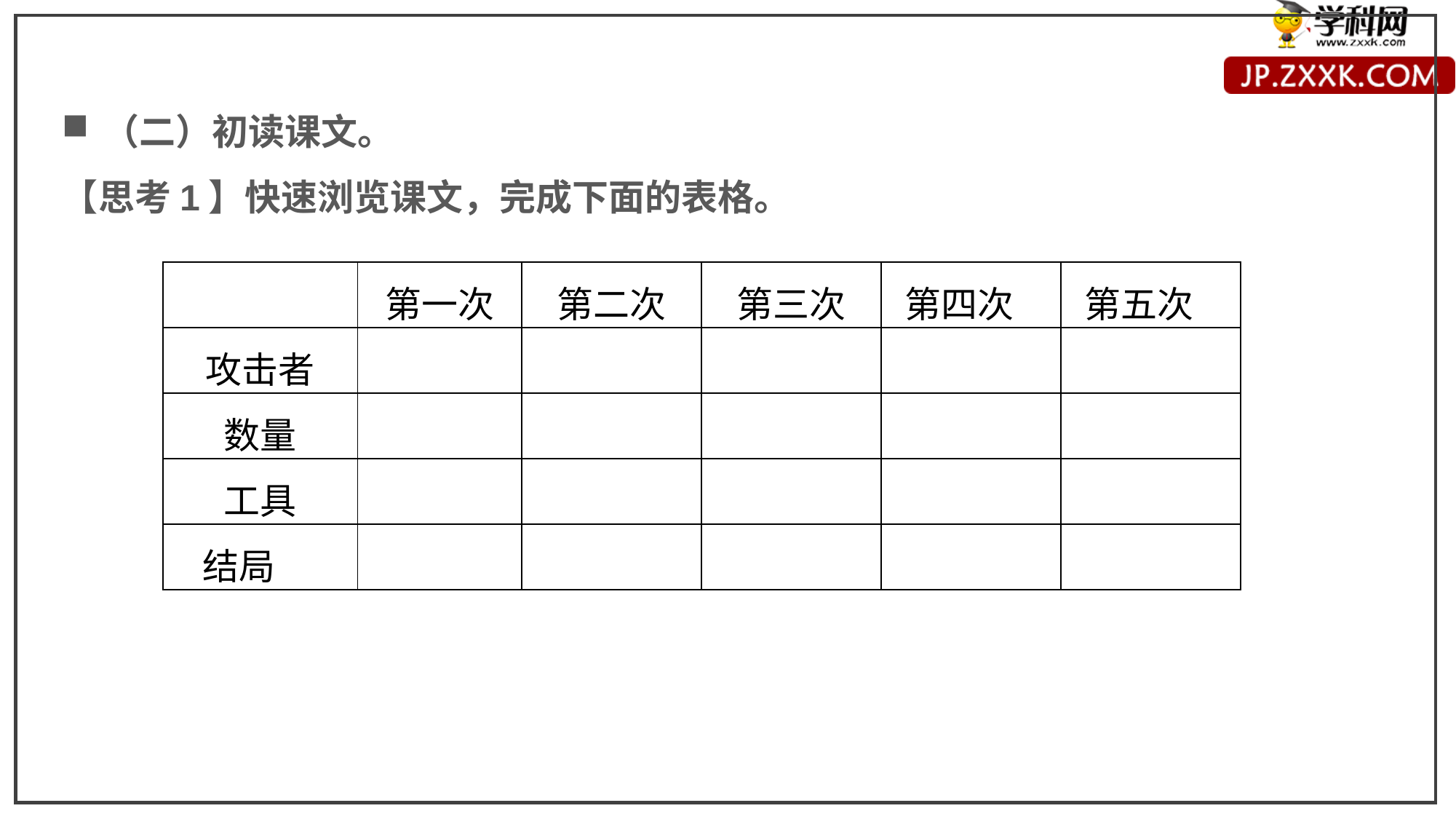

（二）初读课文。
【思考1】快速浏览课文，完成下面的表格。
|  | 第一次 | 第二次 | 第三次 | 第四次 | 第五次 |
| --- | --- | --- | --- | --- | --- |
| 攻击者 |  |  |  |  |  |
| 数量 |  |  |  |  |  |
| 工具 |  |  |  |  |  |
| 结局 |  |  |  |  |  |